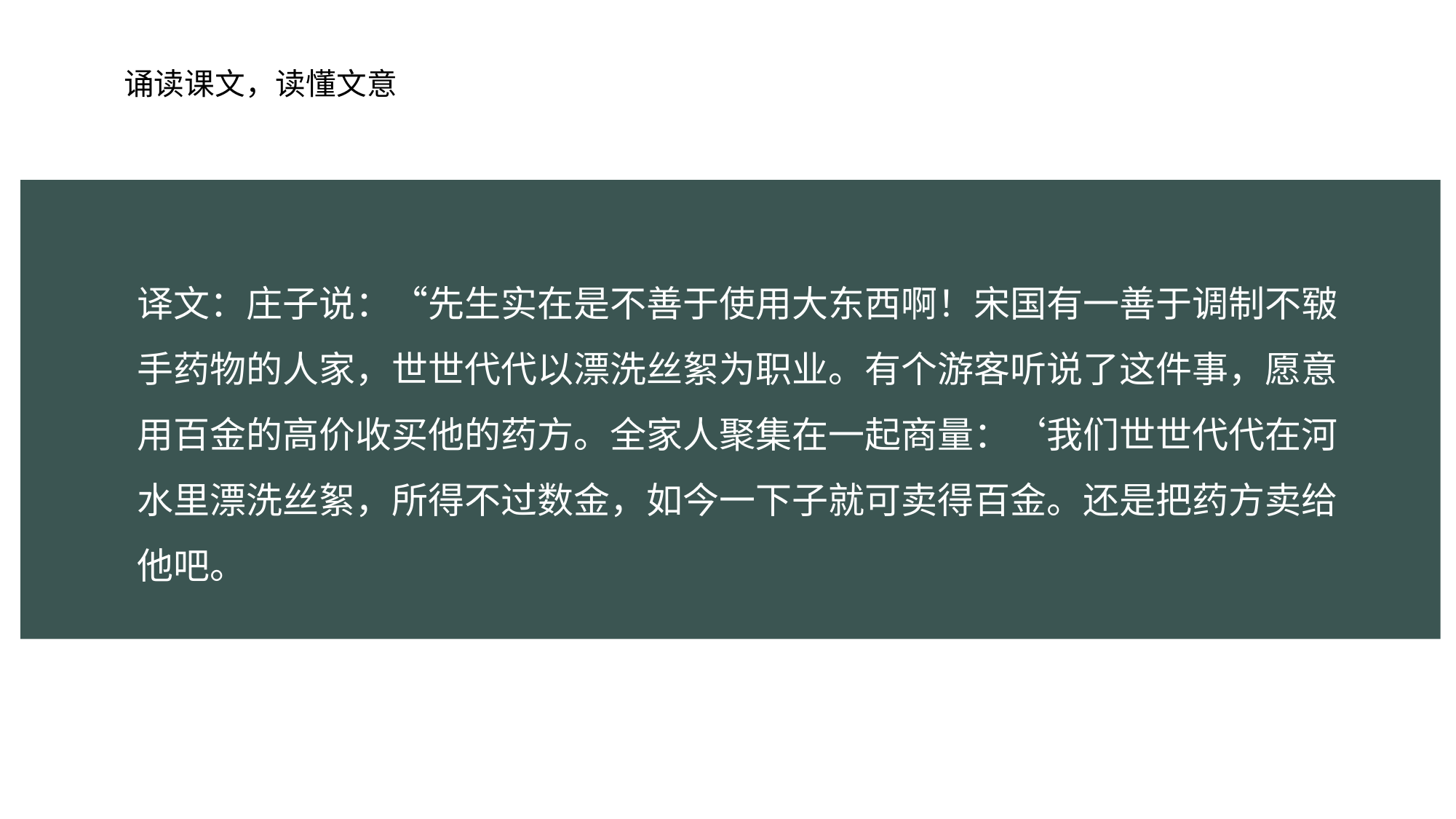

诵读课文，读懂文意

译文：庄子说：“先生实在是不善于使用大东西啊！宋国有一善于调制不皲手药物的人家，世世代代以漂洗丝絮为职业。有个游客听说了这件事，愿意用百金的高价收买他的药方。全家人聚集在一起商量：‘我们世世代代在河水里漂洗丝絮，所得不过数金，如今一下子就可卖得百金。还是把药方卖给他吧。